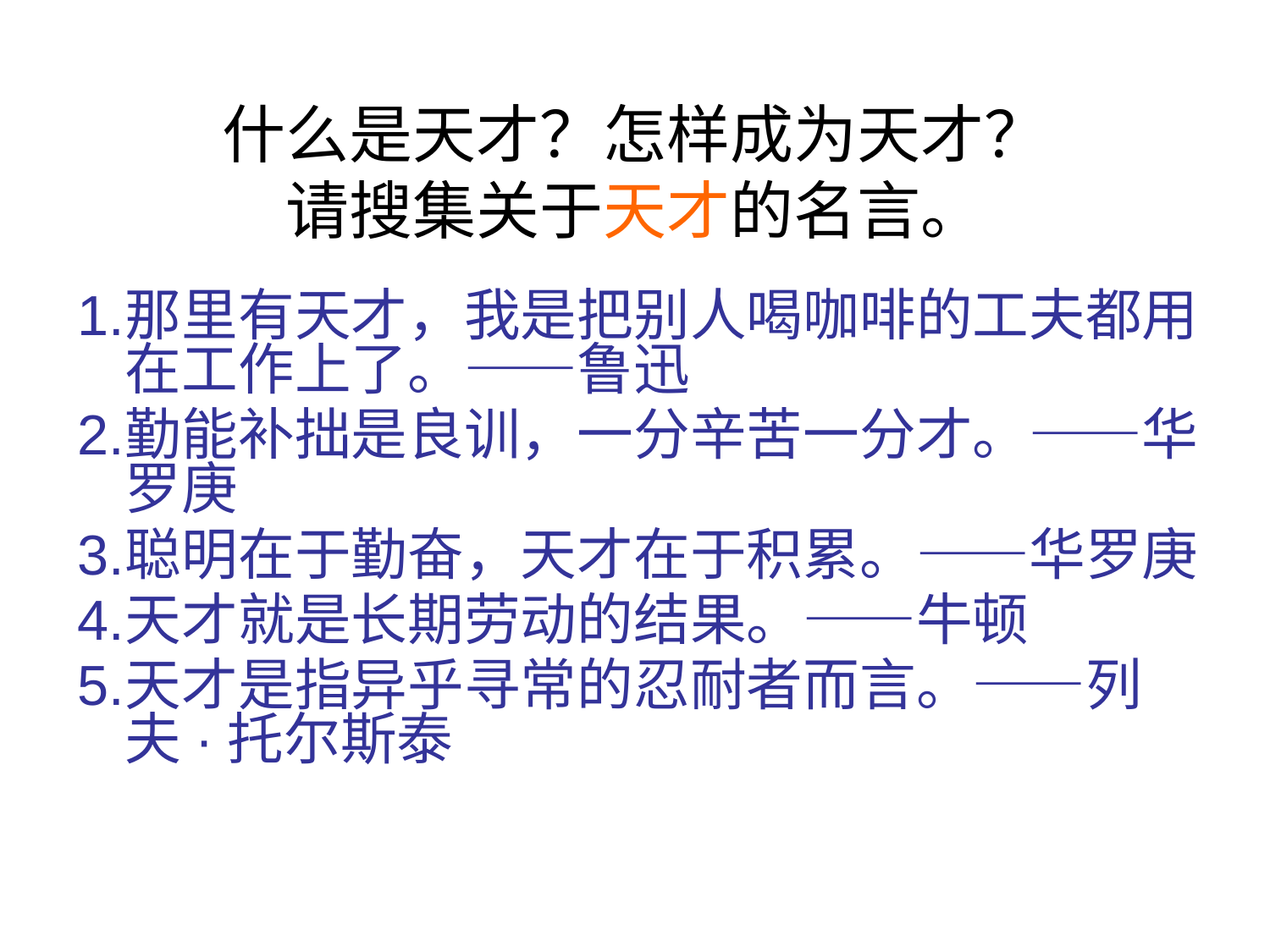

# 什么是天才？怎样成为天才？ 请搜集关于天才的名言。
那里有天才，我是把别人喝咖啡的工夫都用在工作上了。——鲁迅
勤能补拙是良训，一分辛苦一分才。——华罗庚
聪明在于勤奋，天才在于积累。——华罗庚
天才就是长期劳动的结果。——牛顿
天才是指异乎寻常的忍耐者而言。——列夫·托尔斯泰